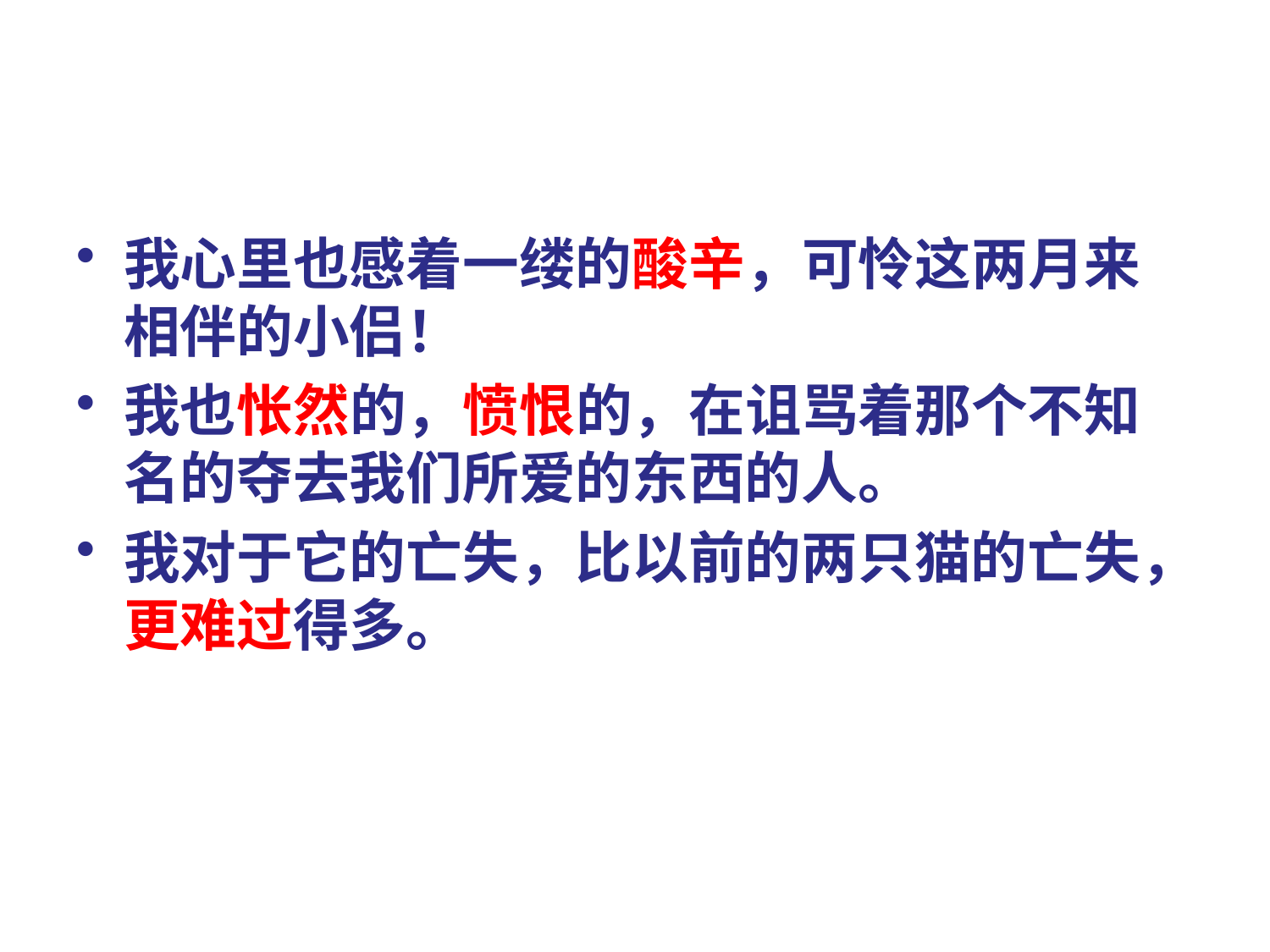

我心里也感着一缕的酸辛，可怜这两月来相伴的小侣！
我也怅然的，愤恨的，在诅骂着那个不知名的夺去我们所爱的东西的人。
我对于它的亡失，比以前的两只猫的亡失，更难过得多。